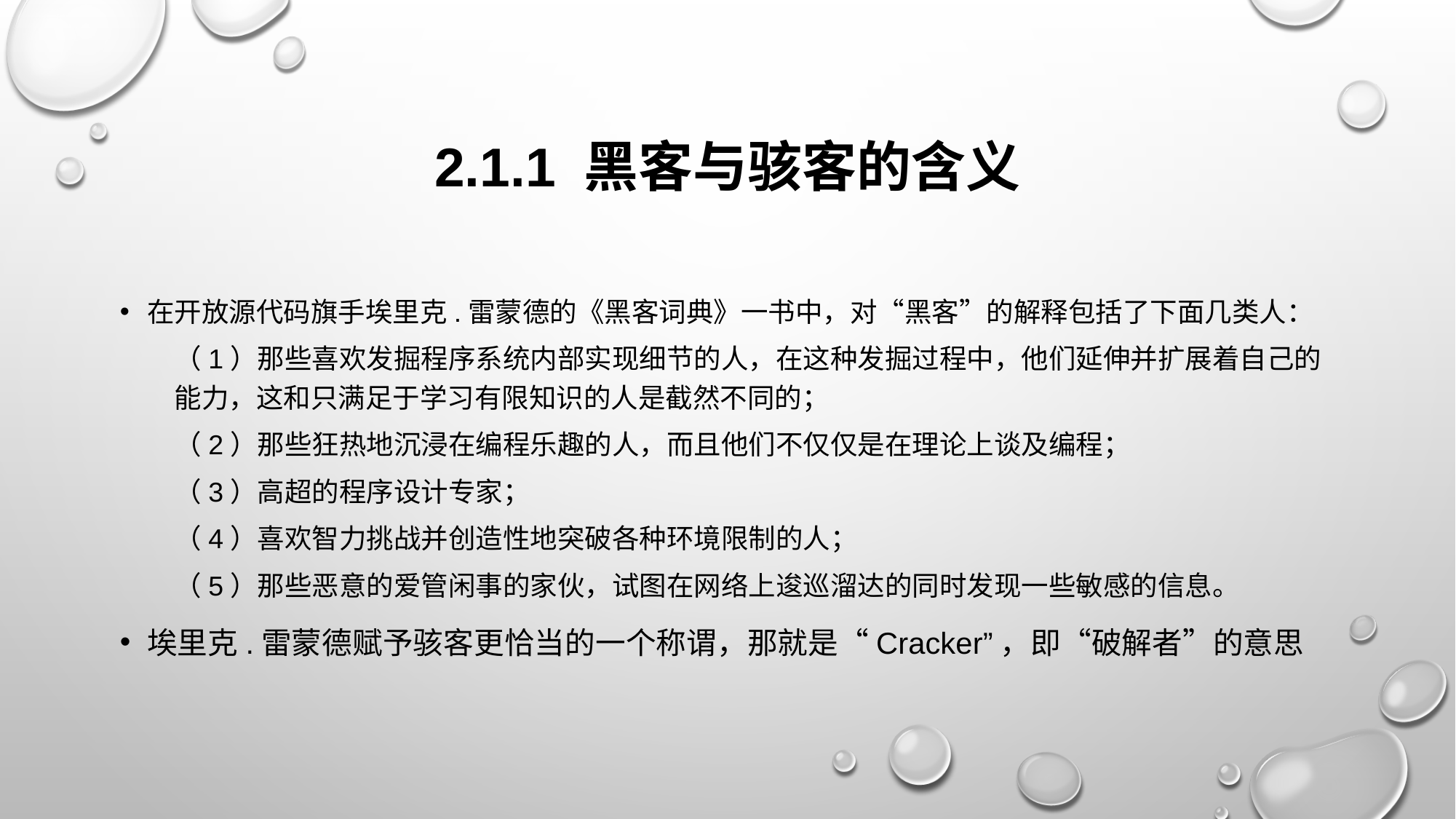

# 2.1.1 黑客与骇客的含义
在开放源代码旗手埃里克.雷蒙德的《黑客词典》一书中，对“黑客”的解释包括了下面几类人：
（1）那些喜欢发掘程序系统内部实现细节的人，在这种发掘过程中，他们延伸并扩展着自己的能力，这和只满足于学习有限知识的人是截然不同的；
（2）那些狂热地沉浸在编程乐趣的人，而且他们不仅仅是在理论上谈及编程；
（3）高超的程序设计专家；
（4）喜欢智力挑战并创造性地突破各种环境限制的人；
（5）那些恶意的爱管闲事的家伙，试图在网络上逡巡溜达的同时发现一些敏感的信息。
埃里克.雷蒙德赋予骇客更恰当的一个称谓，那就是“Cracker”，即“破解者”的意思